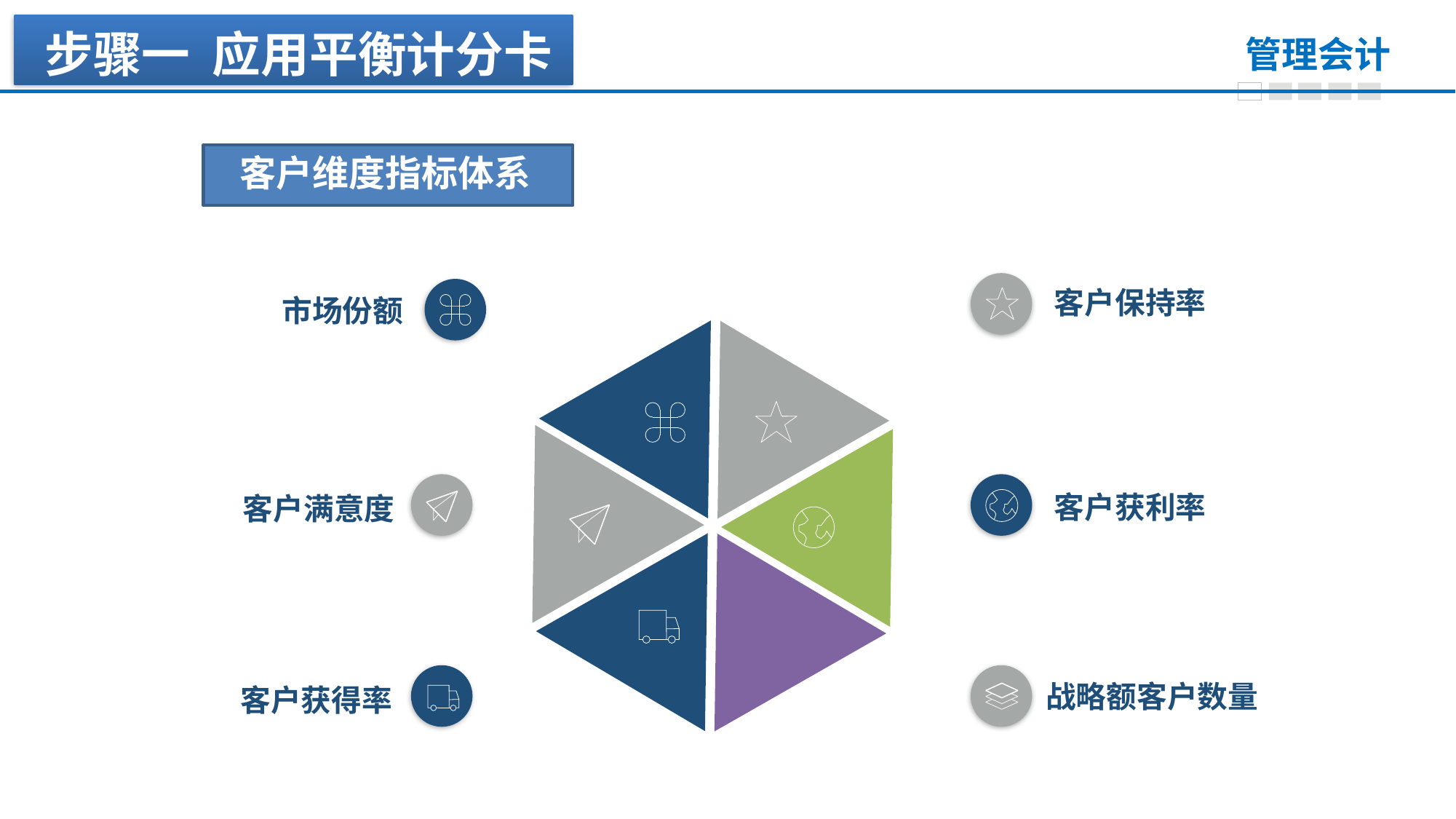

步骤一  应用平衡计分卡
客户维度指标体系

客户保持率

市场份额

客户满意度

客户获利率

客户获得率

战略额客户数量